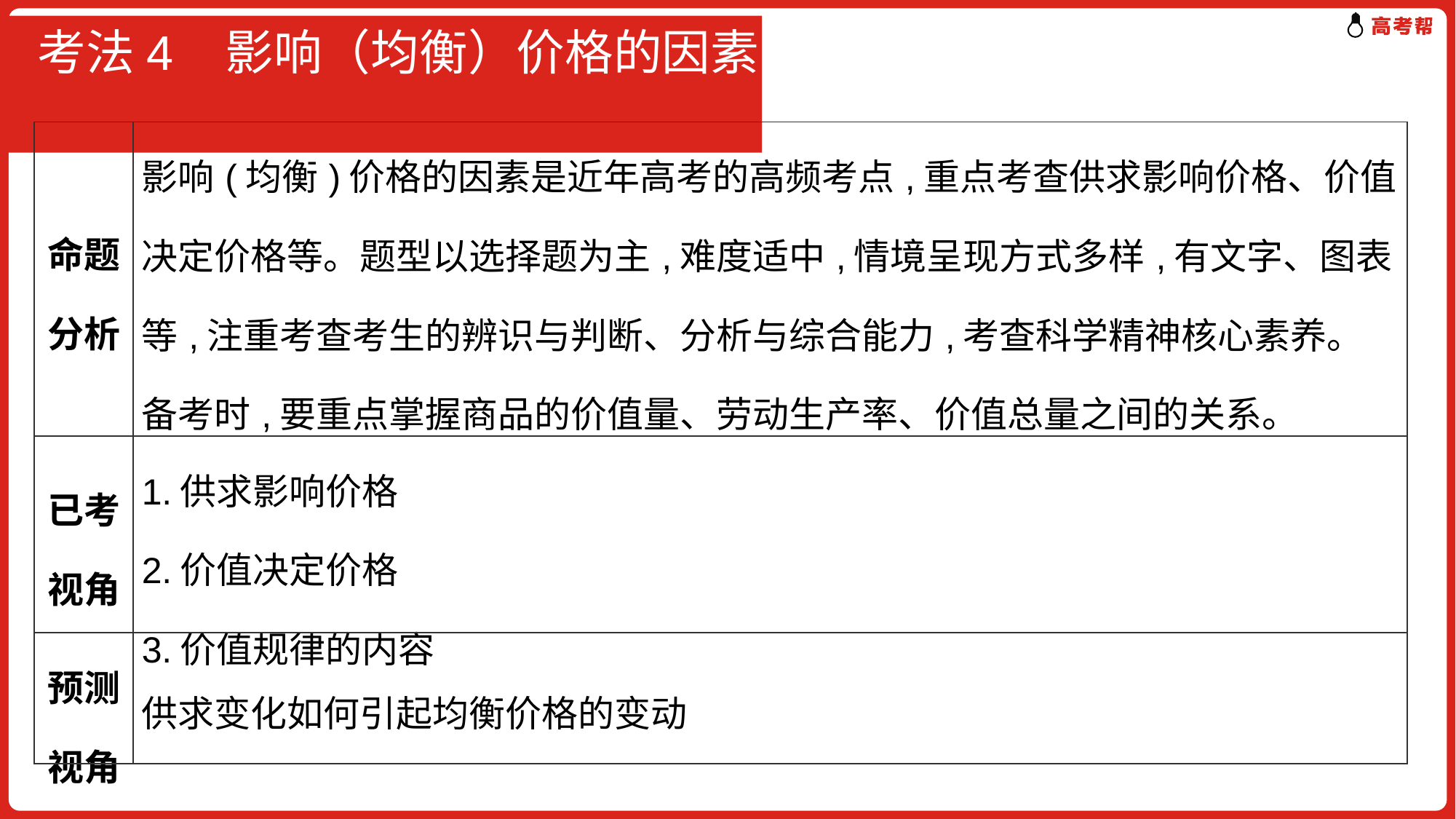

# 考法4   影响（均衡）价格的因素
| 命题分析 | 影响(均衡)价格的因素是近年高考的高频考点,重点考查供求影响价格、价值决定价格等。题型以选择题为主,难度适中,情境呈现方式多样,有文字、图表等,注重考查考生的辨识与判断、分析与综合能力,考查科学精神核心素养。备考时,要重点掌握商品的价值量、劳动生产率、价值总量之间的关系。 |
| --- | --- |
| 已考视角 | 1.供求影响价格 2.价值决定价格 3.价值规律的内容 |
| 预测视角 | 供求变化如何引起均衡价格的变动 |